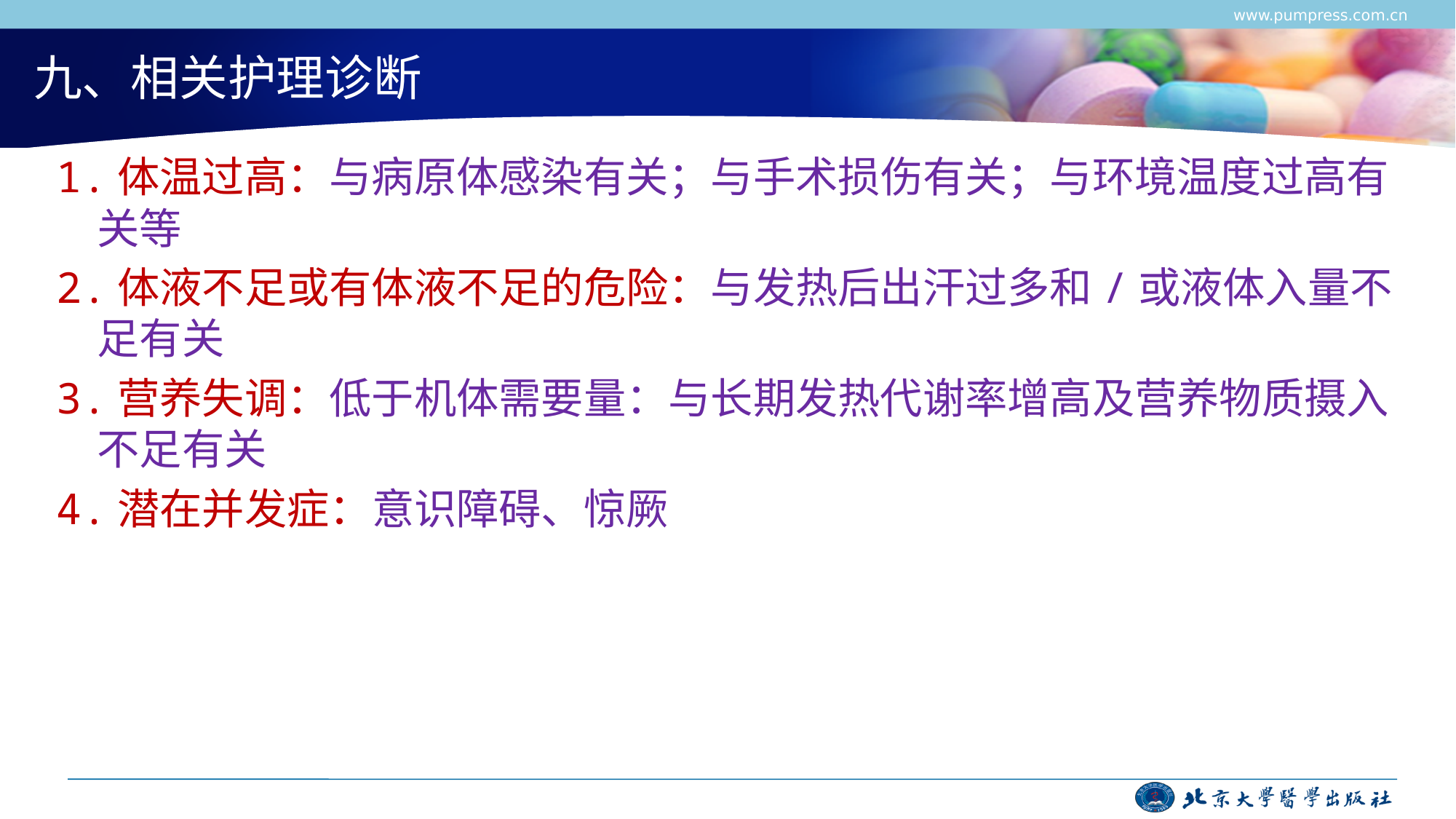

www.pumpress.com.cn
# 九、相关护理诊断
1.体温过高：与病原体感染有关；与手术损伤有关；与环境温度过高有关等
2.体液不足或有体液不足的危险：与发热后出汗过多和/或液体入量不足有关
3.营养失调：低于机体需要量：与长期发热代谢率增高及营养物质摄入不足有关
4.潜在并发症：意识障碍、惊厥